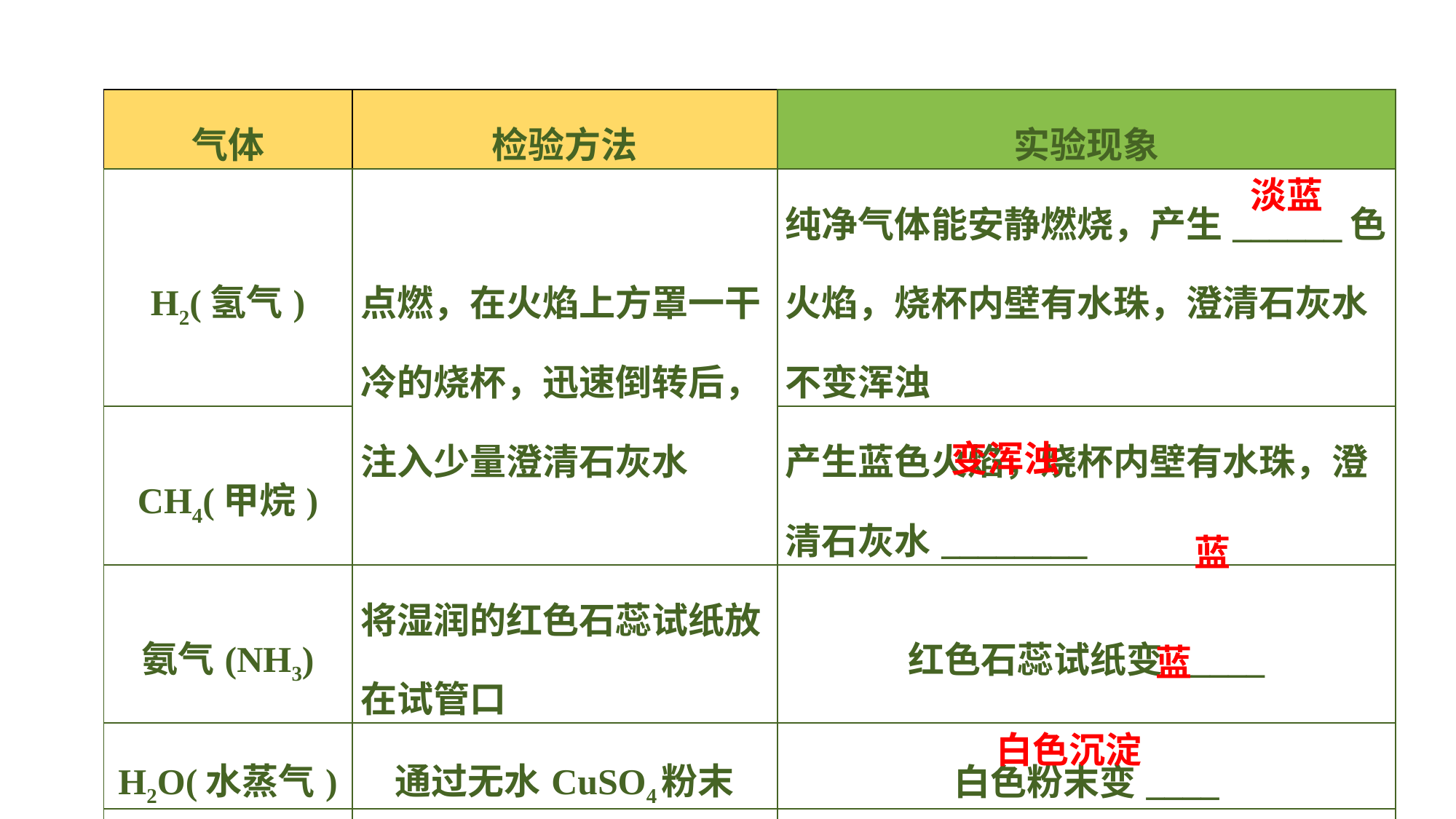

| 气体 | 检验方法 | 实验现象 |
| --- | --- | --- |
| H2(氢气) | 点燃，在火焰上方罩一干冷的烧杯，迅速倒转后，注入少量澄清石灰水 | 纯净气体能安静燃烧，产生\_\_\_\_\_\_色火焰，烧杯内壁有水珠，澄清石灰水不变浑浊 |
| CH4(甲烷) |  | 产生蓝色火焰，烧杯内壁有水珠，澄清石灰水\_\_\_\_\_\_\_\_ |
| 氨气(NH3) | 将湿润的红色石蕊试纸放在试管口 | 红色石蕊试纸变\_\_\_\_\_ |
| H2O(水蒸气) | 通过无水CuSO4粉末 | 白色粉末变\_\_\_\_ |
| HCl(氯化氢) | 通入硝酸银溶液 | 有\_\_\_\_\_\_\_\_\_\_产生 |
淡蓝
变浑浊
蓝
蓝
白色沉淀